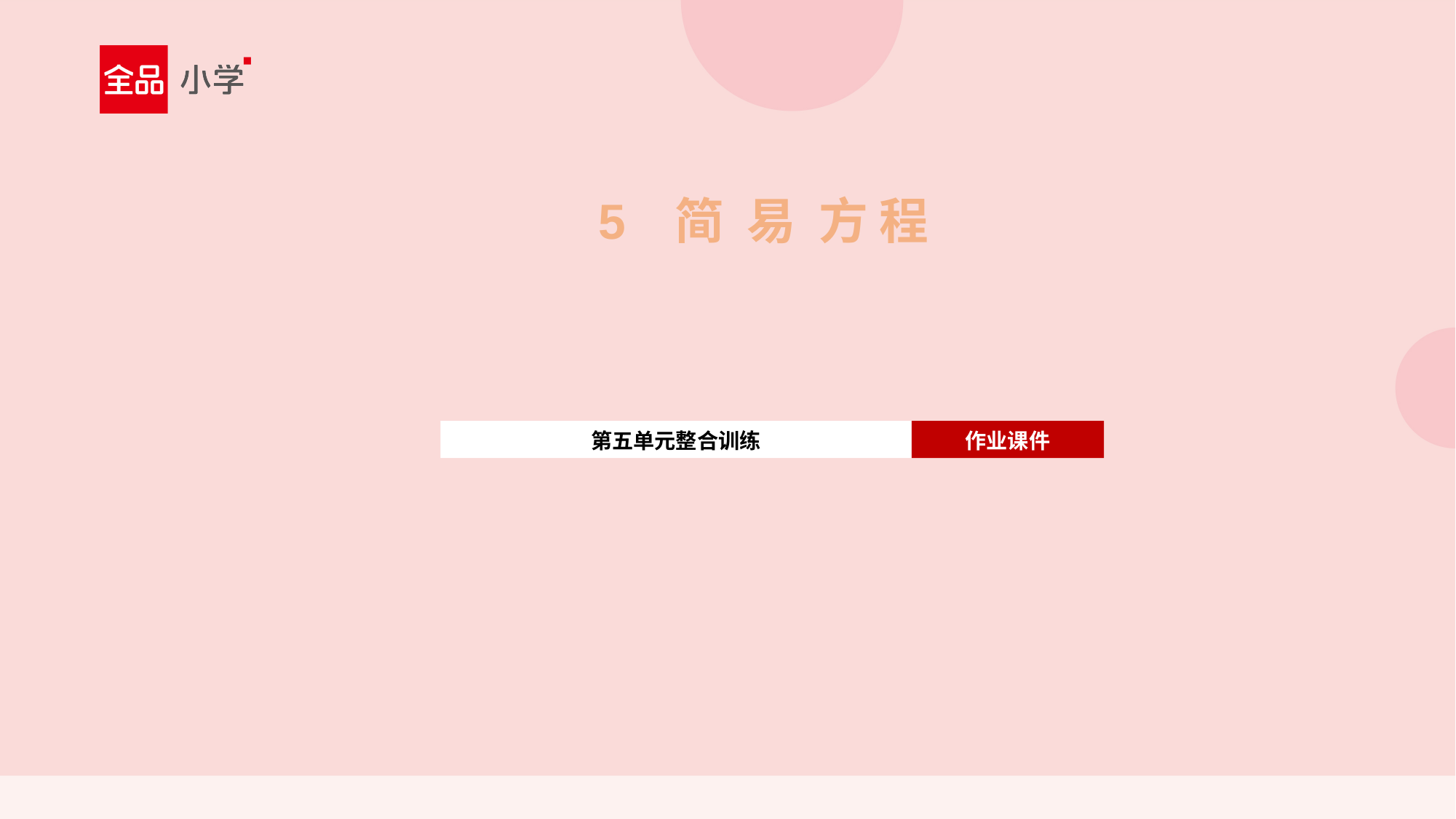

5   简  易  方 程
第五单元整合训练

作业课件